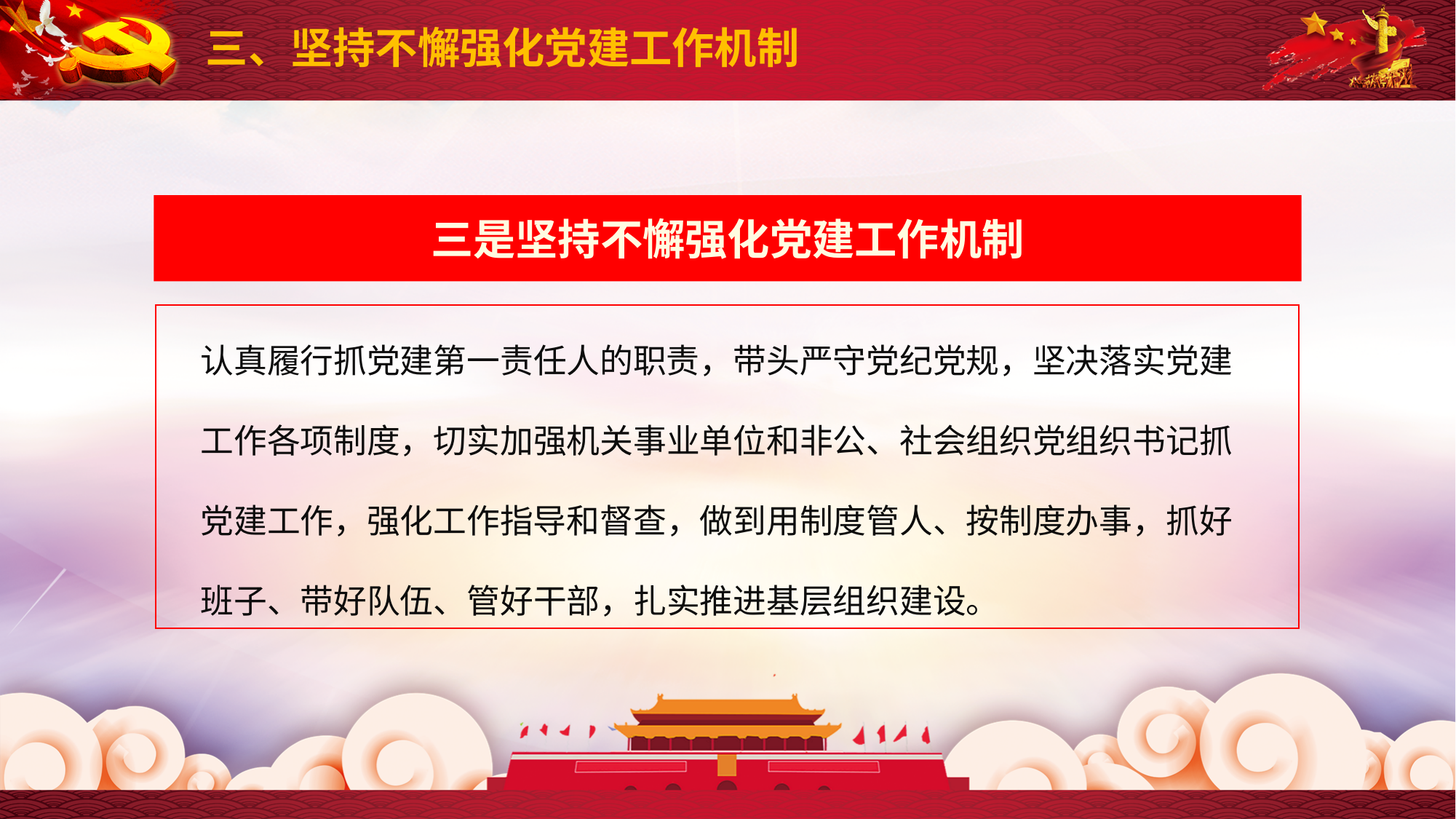

三、坚持不懈强化党建工作机制
三是坚持不懈强化党建工作机制
认真履行抓党建第一责任人的职责，带头严守党纪党规，坚决落实党建工作各项制度，切实加强机关事业单位和非公、社会组织党组织书记抓党建工作，强化工作指导和督查，做到用制度管人、按制度办事，抓好班子、带好队伍、管好干部，扎实推进基层组织建设。